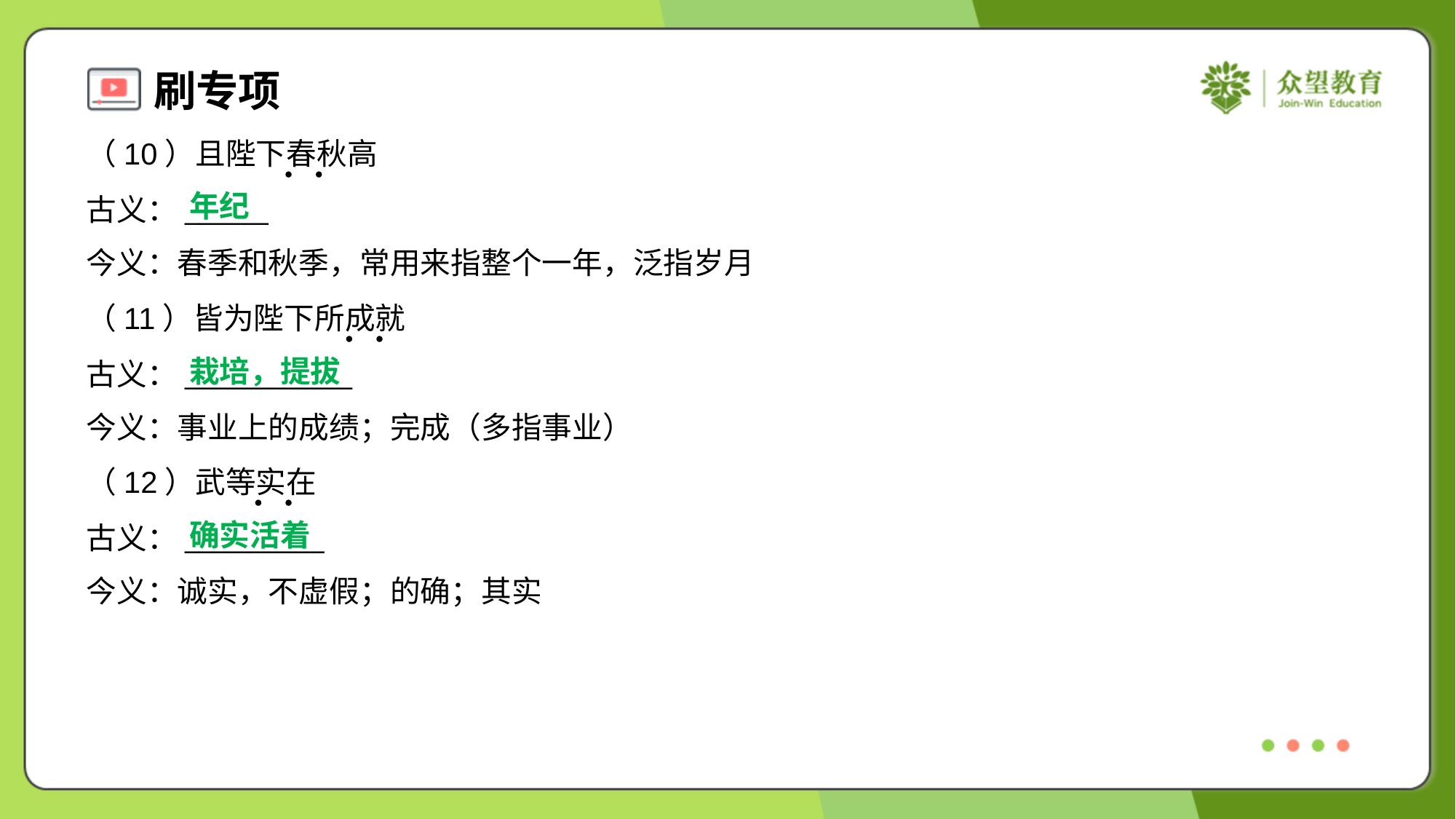

（10）且陛下春秋高
古义：______
今义：春季和秋季，常用来指整个一年，泛指岁月
年纪

（11）皆为陛下所成就
古义：____________
今义：事业上的成绩；完成（多指事业）
栽培，提拔

（12）武等实在
古义：__________
今义：诚实，不虚假；的确；其实
确实活着